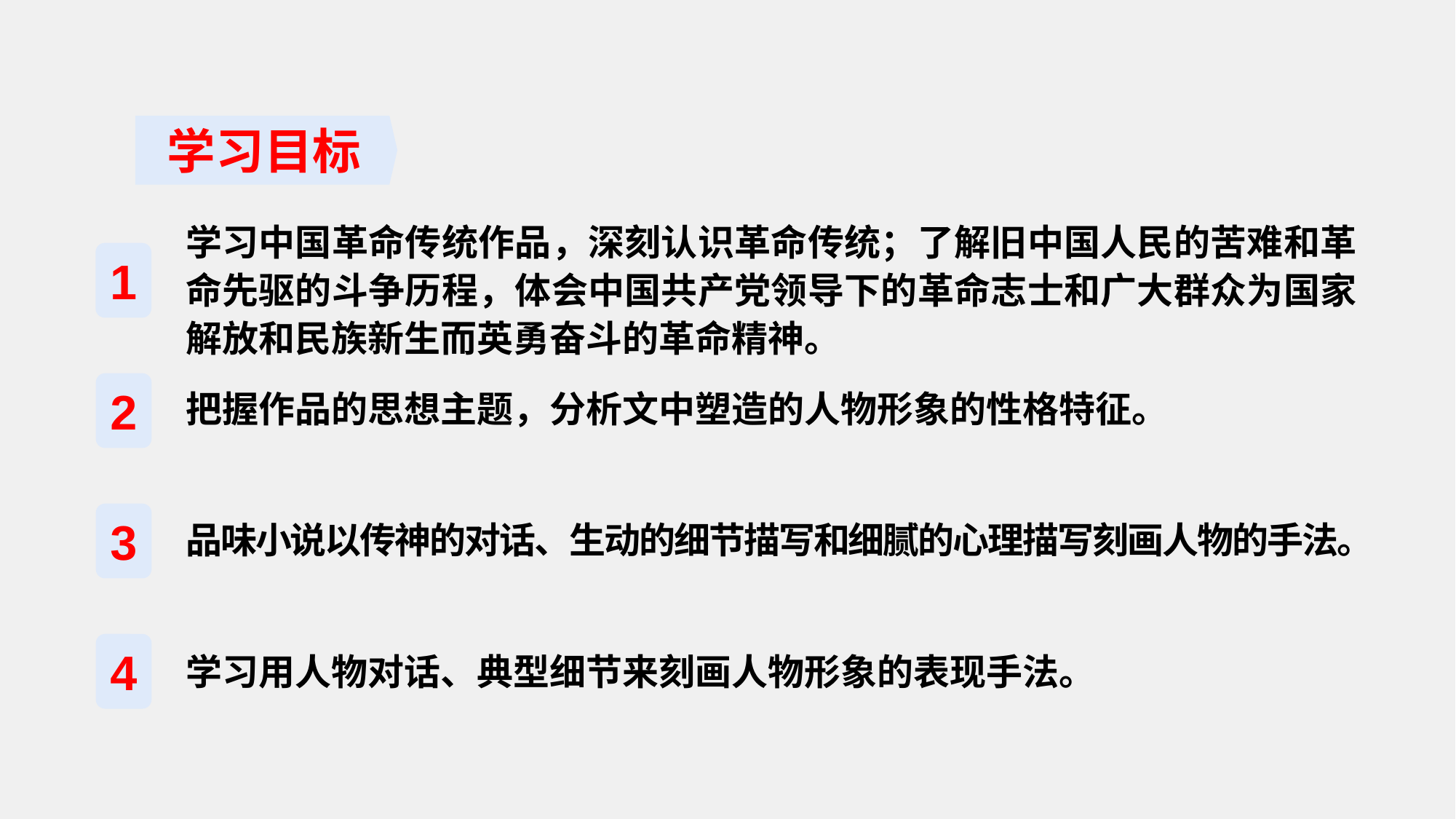

学习目标
学习中国革命传统作品，深刻认识革命传统；了解旧中国人民的苦难和革命先驱的斗争历程，体会中国共产党领导下的革命志士和广大群众为国家解放和民族新生而英勇奋斗的革命精神。
1
2
把握作品的思想主题，分析文中塑造的人物形象的性格特征。
3
品味小说以传神的对话、生动的细节描写和细腻的心理描写刻画人物的手法。
4
学习用人物对话、典型细节来刻画人物形象的表现手法。